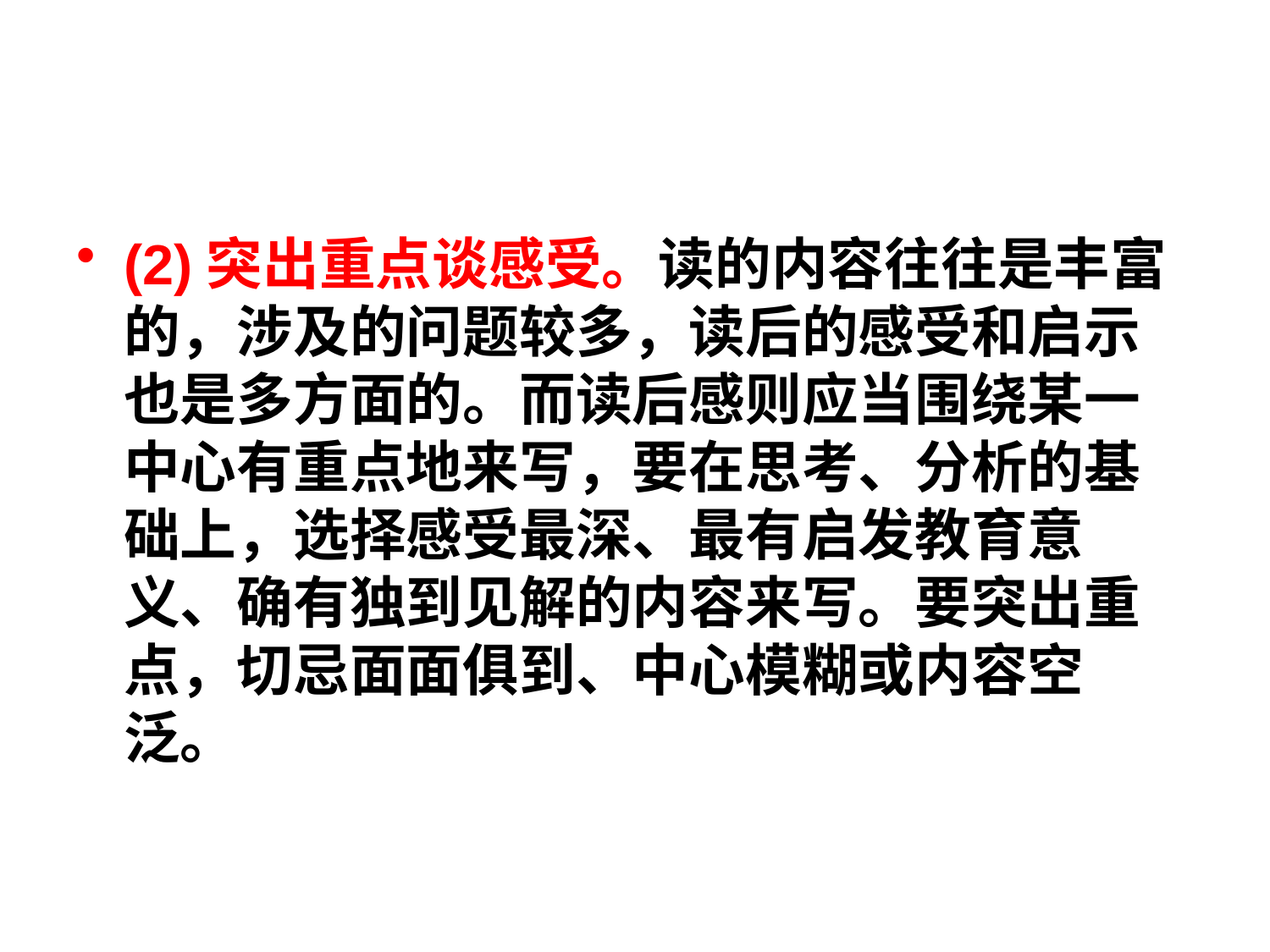

#
(2)突出重点谈感受。读的内容往往是丰富的，涉及的问题较多，读后的感受和启示也是多方面的。而读后感则应当围绕某一中心有重点地来写，要在思考、分析的基础上，选择感受最深、最有启发教育意义、确有独到见解的内容来写。要突出重点，切忌面面俱到、中心模糊或内容空泛。